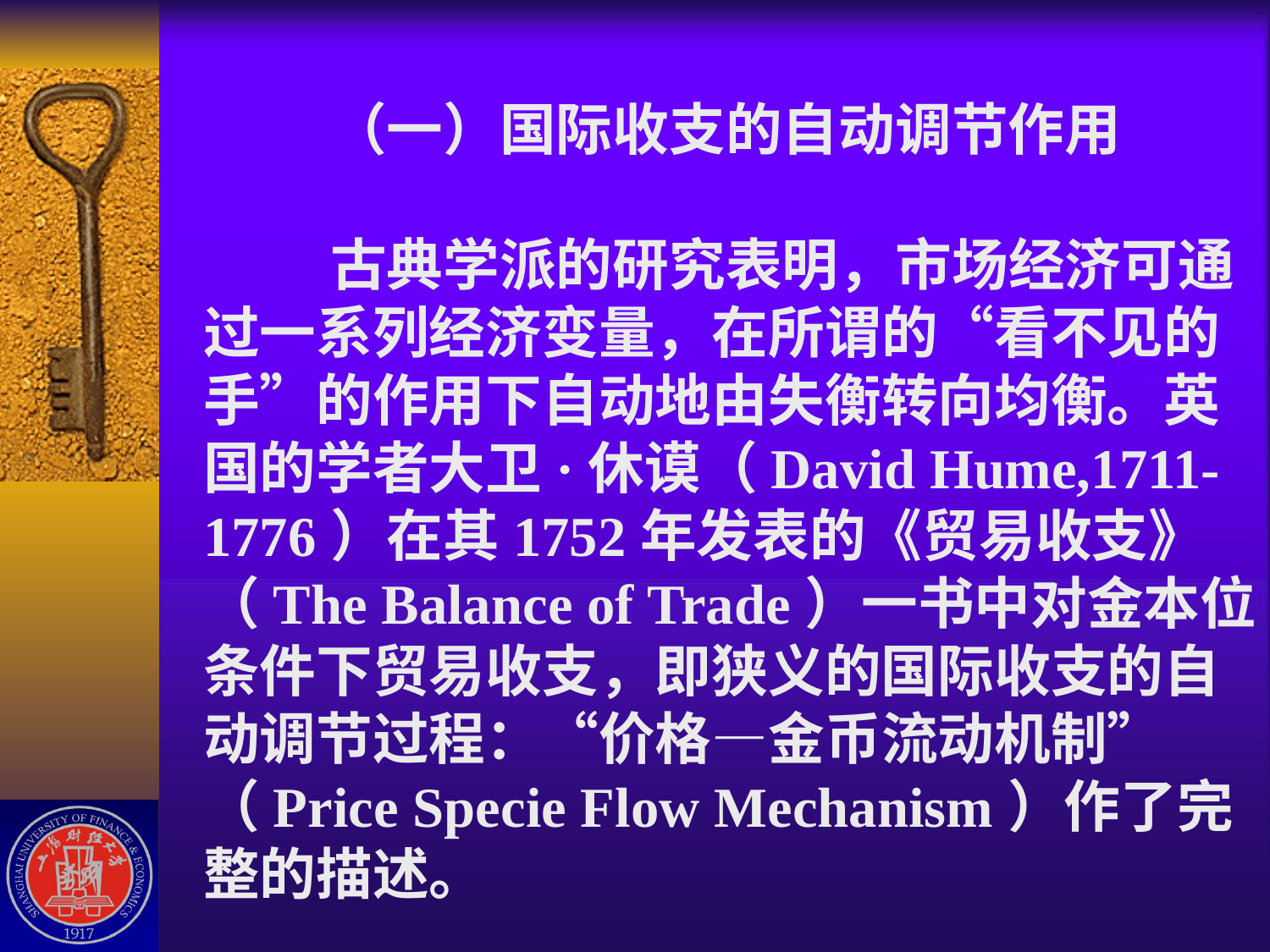

# （一）国际收支的自动调节作用 古典学派的研究表明，市场经济可通过一系列经济变量，在所谓的“看不见的手”的作用下自动地由失衡转向均衡。英国的学者大卫·休谟（David Hume,1711-1776）在其1752年发表的《贸易收支》（The Balance of Trade）一书中对金本位条件下贸易收支，即狭义的国际收支的自动调节过程：“价格—金币流动机制”（Price Specie Flow Mechanism）作了完整的描述。